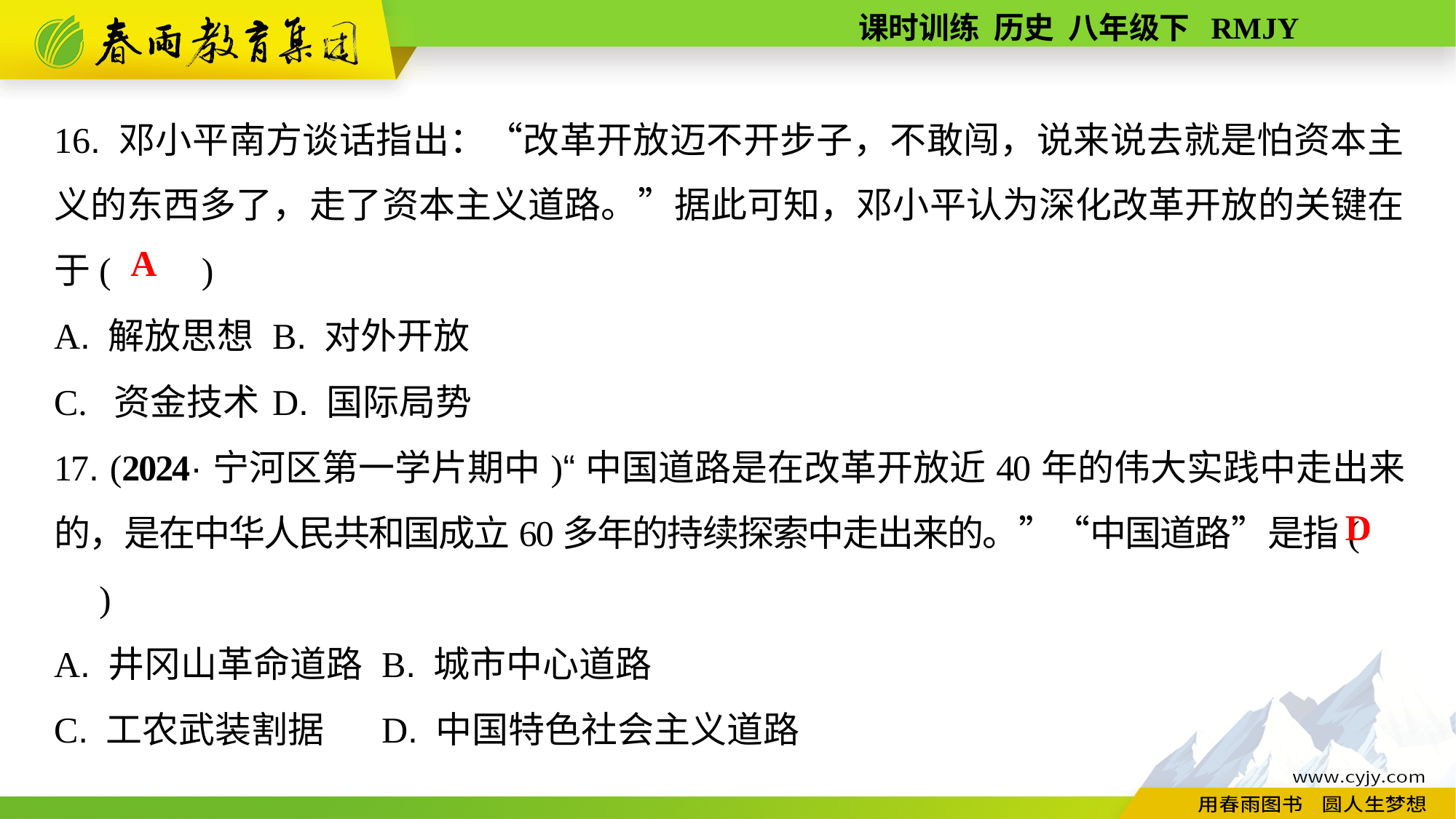

16. 邓小平南方谈话指出：“改革开放迈不开步子，不敢闯，说来说去就是怕资本主义的东西多了，走了资本主义道路。”据此可知，邓小平认为深化改革开放的关键在于(　　)
A. 解放思想	B. 对外开放
C.  资金技术	D. 国际局势
17. (2024·宁河区第一学片期中)“中国道路是在改革开放近40年的伟大实践中走出来的，是在中华人民共和国成立60多年的持续探索中走出来的。”“中国道路”是指(　　)
A. 井冈山革命道路	B. 城市中心道路
C. 工农武装割据	D. 中国特色社会主义道路
A
D